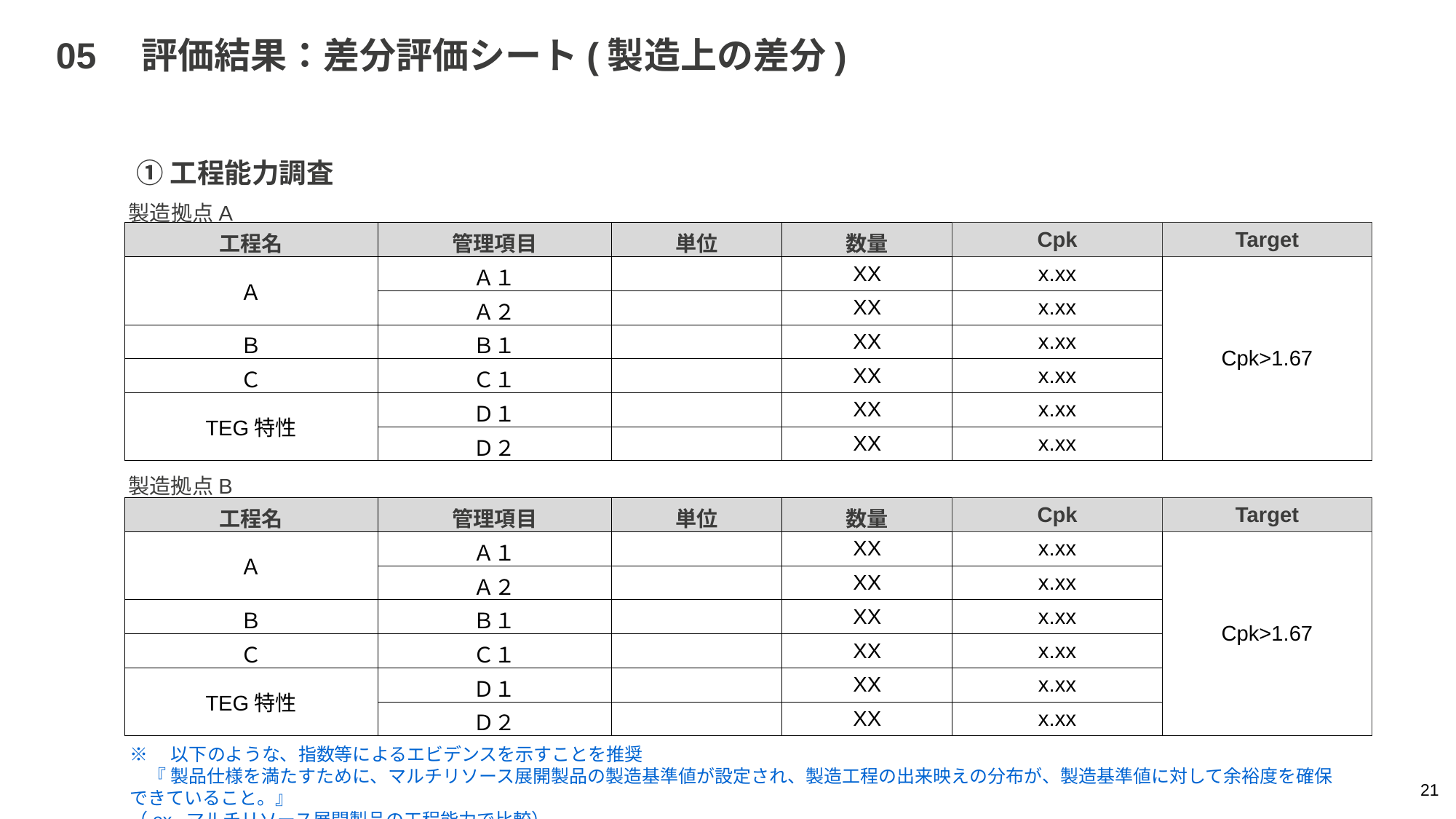

# 05　評価結果：差分評価シート(製造上の差分)
①工程能力調査
製造拠点A
| 工程名 | 管理項目 | 単位 | 数量 | Cpk | Target |
| --- | --- | --- | --- | --- | --- |
| Ａ | Ａ１ |  | XX | x.xx | Cpk>1.67 |
|  | Ａ２ |  | XX | x.xx |  |
| Ｂ | Ｂ１ |  | XX | x.xx |  |
| Ｃ | Ｃ１ |  | XX | x.xx |  |
| TEG特性 | Ｄ１ |  | XX | x.xx |  |
|  | Ｄ２ |  | XX | x.xx |  |
製造拠点B
| 工程名 | 管理項目 | 単位 | 数量 | Cpk | Target |
| --- | --- | --- | --- | --- | --- |
| Ａ | Ａ１ |  | XX | x.xx | Cpk>1.67 |
|  | Ａ２ |  | XX | x.xx |  |
| Ｂ | Ｂ１ |  | XX | x.xx |  |
| Ｃ | Ｃ１ |  | XX | x.xx |  |
| TEG特性 | Ｄ１ |  | XX | x.xx |  |
|  | Ｄ２ |  | XX | x.xx |  |
※　以下のような、指数等によるエビデンスを示すことを推奨
　『 製品仕様を満たすために、マルチリソース展開製品の製造基準値が設定され、製造工程の出来映えの分布が、製造基準値に対して余裕度を確保できていること。』
（ex. マルチリソース展開製品の工程能力で比較）